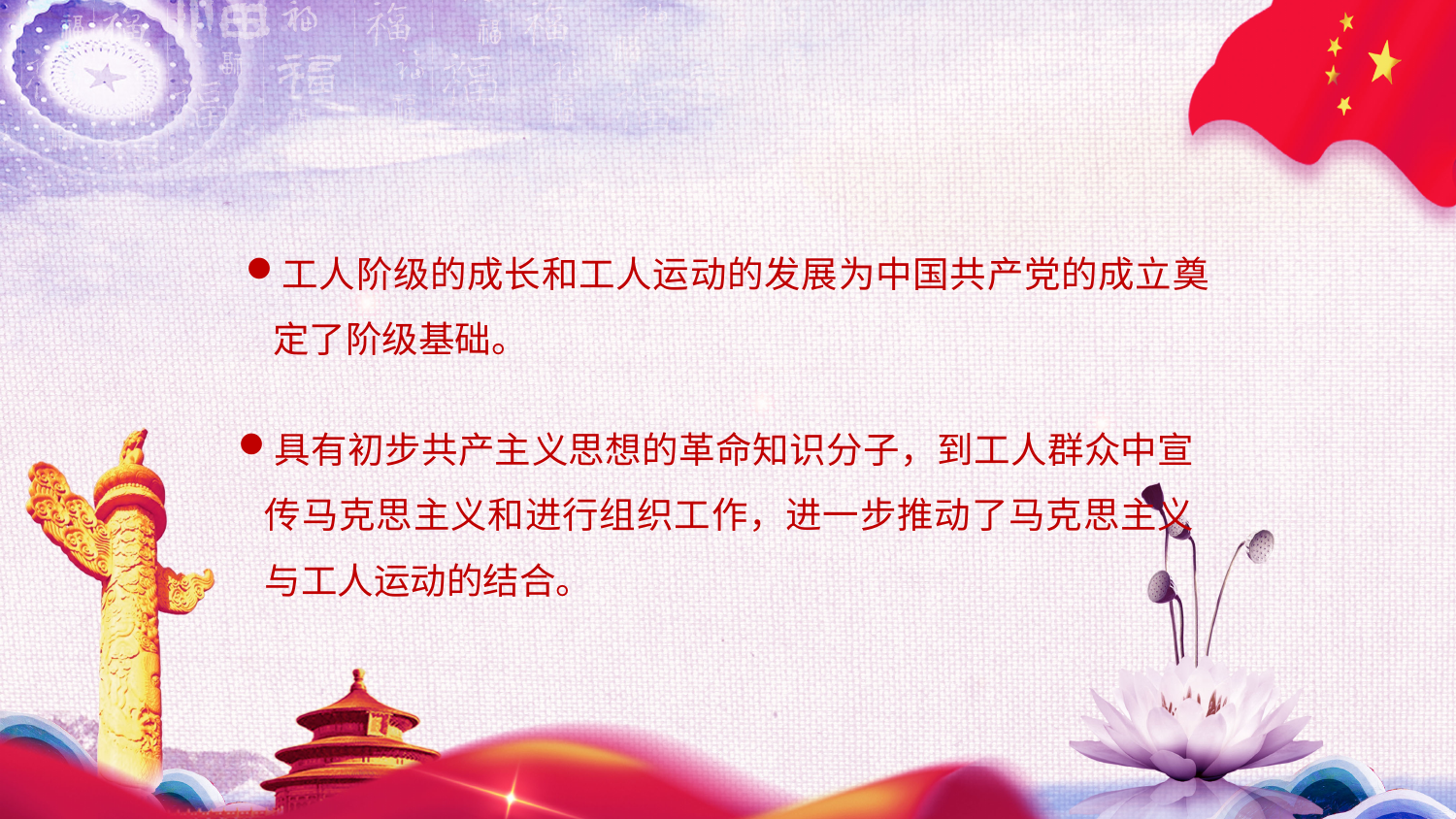

工人阶级的成长和工人运动的发展为中国共产党的成立奠定了阶级基础。
具有初步共产主义思想的革命知识分子，到工人群众中宣传马克思主义和进行组织工作，进一步推动了马克思主义与工人运动的结合。